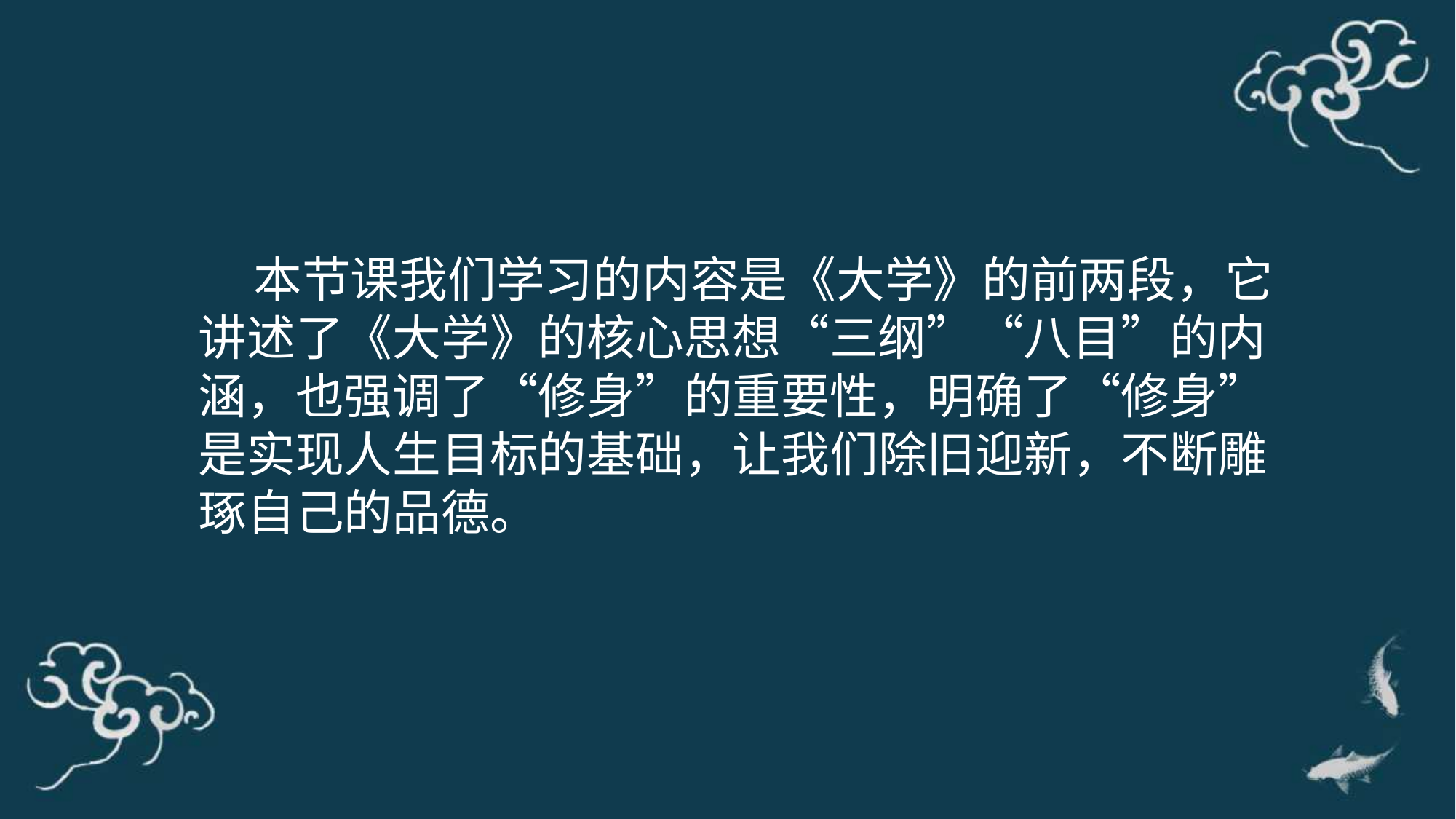

本节课我们学习的内容是《大学》的前两段，它讲述了《大学》的核心思想“三纲”“八目”的内涵，也强调了“修身”的重要性，明确了“修身”是实现人生目标的基础，让我们除旧迎新，不断雕琢自己的品德。